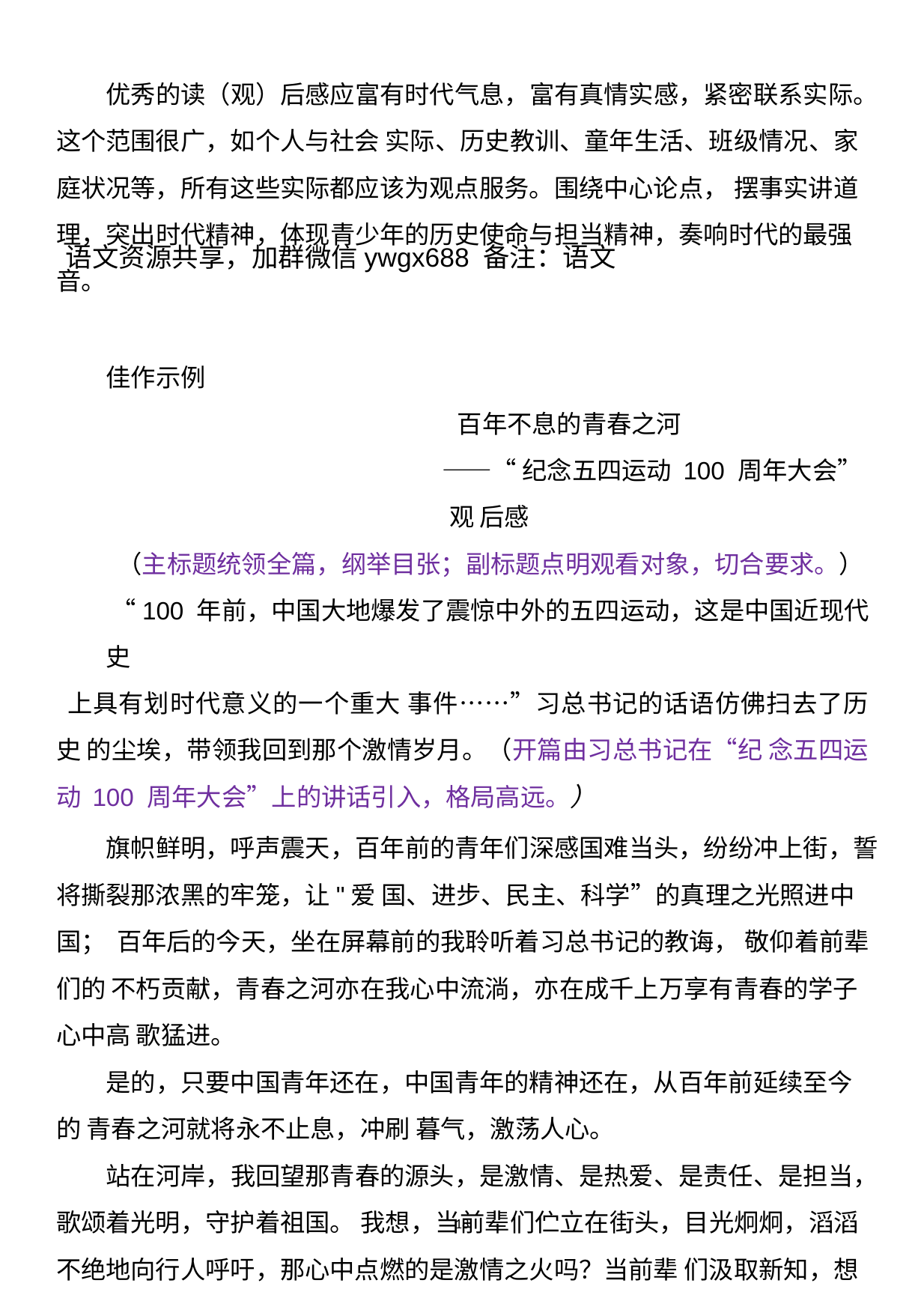

优秀的读（观）后感应富有时代气息，富有真情实感，紧密联系实际。 这个范围很广，如个人与社会 实际、历史教训、童年生活、班级情况、家 庭状况等，所有这些实际都应该为观点服务。围绕中心论点， 摆事实讲道 理，突出时代精神，体现青少年的历史使命与担当精神，奏响时代的最强音。

佳作示例
百年不息的青春之河
——“纪念五四运动 100 周年大会”观 后感
（主标题统领全篇，纲举目张；副标题点明观看对象，切合要求。）  “100 年前，中国大地爆发了震惊中外的五四运动，这是中国近现代史
上具有划时代意义的一个重大 事件……”习总书记的话语仿佛扫去了历史 的尘埃，带领我回到那个激情岁月。（开篇由习总书记在“纪 念五四运动 100 周年大会”上的讲话引入，格局高远。）
旗帜鲜明，呼声震天，百年前的青年们深感国难当头，纷纷冲上街，誓 将撕裂那浓黑的牢笼，让"爱 国、进步、民主、科学”的真理之光照进中国；  百年后的今天，坐在屏幕前的我聆听着习总书记的教诲， 敬仰着前辈们的 不朽贡献，青春之河亦在我心中流淌，亦在成千上万享有青春的学子心中高 歌猛进。
是的，只要中国青年还在，中国青年的精神还在，从百年前延续至今的 青春之河就将永不止息，冲刷 暮气，激荡人心。
站在河岸，我回望那青春的源头，是激情、是热爱、是责任、是担当， 歌颂着光明，守护着祖国。 我想，当前辈们伫立在街头，目光炯炯，滔滔 不绝地向行人呼吁，那心中点燃的是激情之火吗？当前辈 们汲取新知，想
语文资源共享，加群微信ywgx688 备注：语文
18